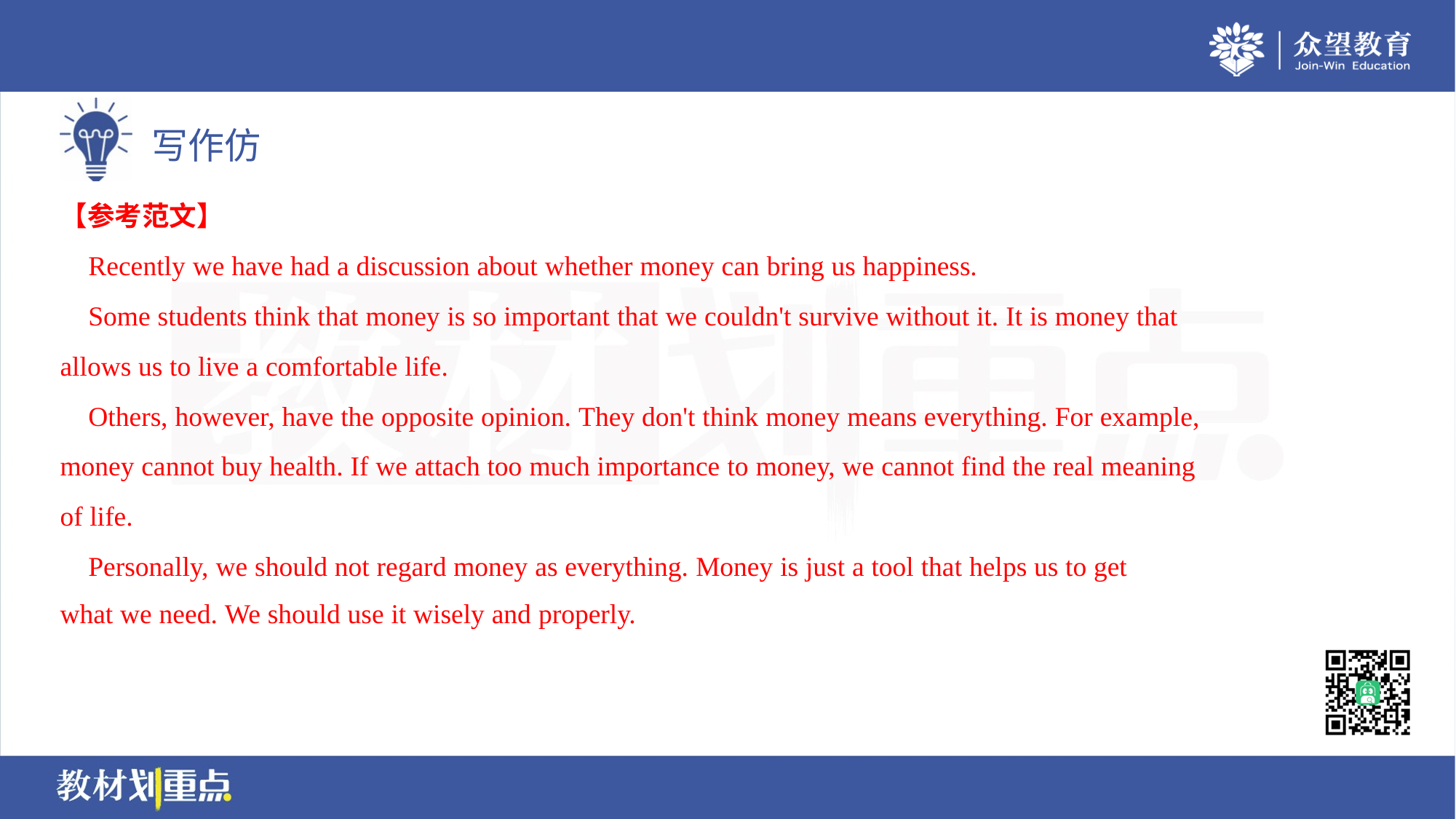

【参考范文】
    Recently we have had a discussion about whether money can bring us happiness.
    Some students think that money is so important that we couldn't survive without it. It is money that
allows us to live a comfortable life.
    Others, however, have the opposite opinion. They don't think money means everything. For example,
money cannot buy health. If we attach too much importance to money, we cannot find the real meaning
of life.
    Personally, we should not regard money as everything. Money is just a tool that helps us to get
what we need. We should use it wisely and properly.